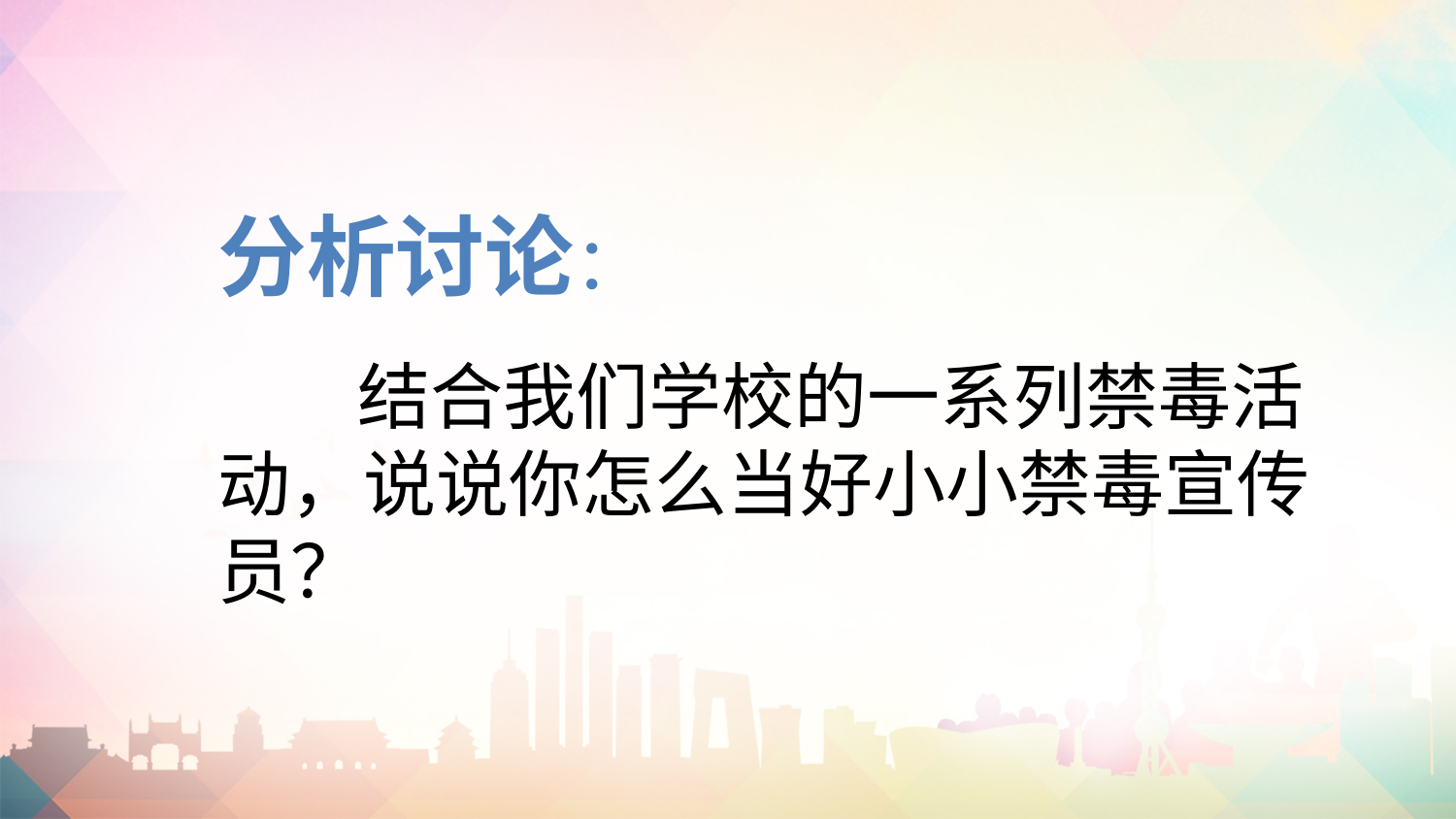

分析讨论：

           结合我们学校的一系列禁毒活动，说说你怎么当好小小禁毒宣传员？